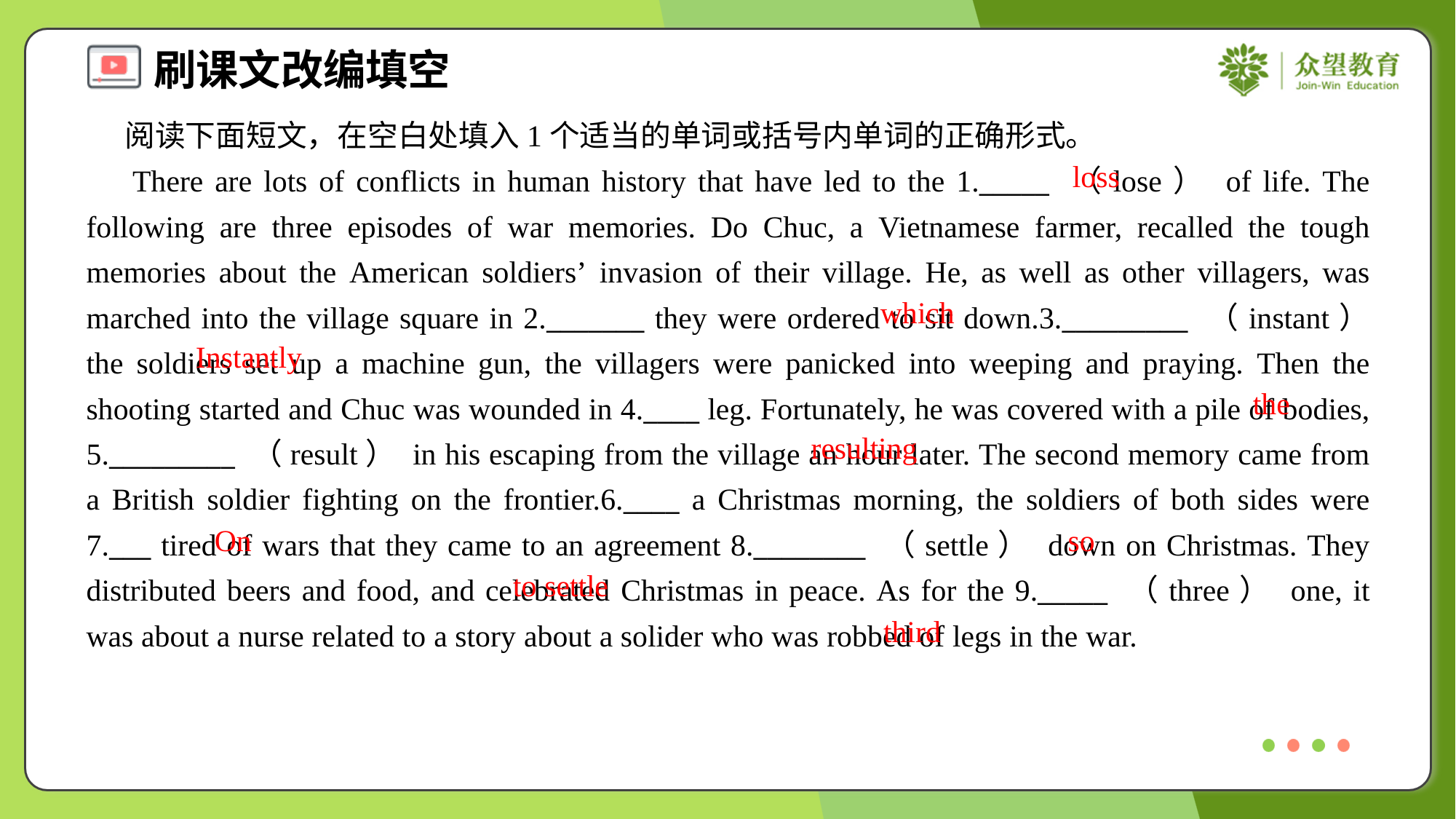

阅读下面短文，在空白处填入1个适当的单词或括号内单词的正确形式。
    There are lots of conflicts in human history that have led to the 1._____ （lose） of life. The following are three episodes of war memories. Do Chuc, a Vietnamese farmer, recalled the tough memories about the American soldiers’ invasion of their village. He, as well as other villagers, was marched into the village square in 2._______ they were ordered to sit down.3._________ （instant） the soldiers set up a machine gun, the villagers were panicked into weeping and praying. Then the shooting started and Chuc was wounded in 4.____ leg. Fortunately, he was covered with a pile of bodies, 5._________ （result） in his escaping from the village an hour later. The second memory came from a British soldier fighting on the frontier.6.____ a Christmas morning, the soldiers of both sides were 7.___ tired of wars that they came to an agreement 8.________ （settle） down on Christmas. They distributed beers and food, and celebrated Christmas in peace. As for the 9._____ （three） one, it was about a nurse related to a story about a solider who was robbed of legs in the war.

loss
which
Instantly
the
resulting
On
so
to settle
third